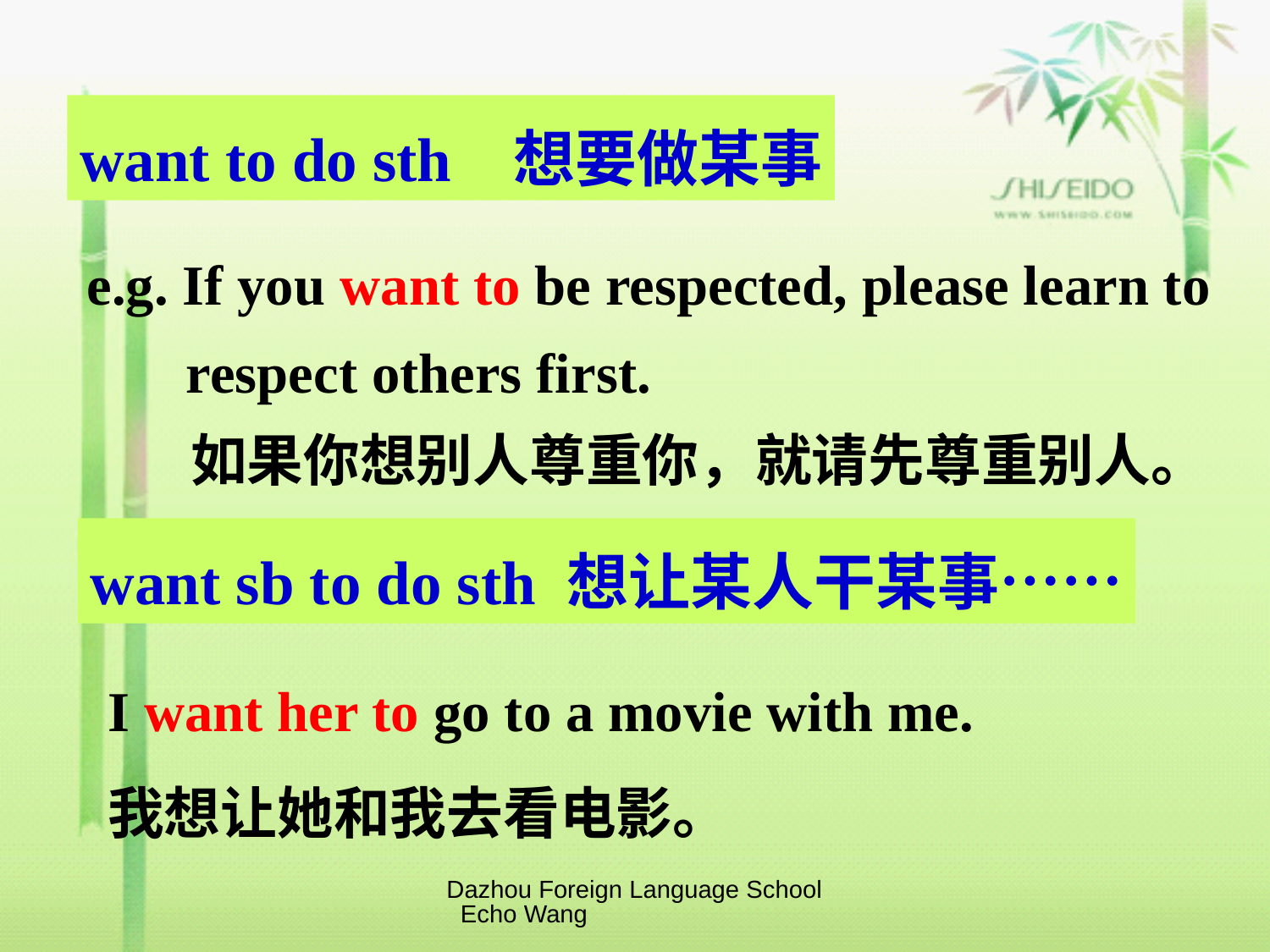

want to do sth   想要做某事
e.g. If you want to be respected, please learn to
       respect others first.
       如果你想别人尊重你，就请先尊重别人。

want sb to do sth 想让某人干某事……
I want her to go to a movie with me.
我想让她和我去看电影。
Dazhou Foreign Language School  Echo Wang